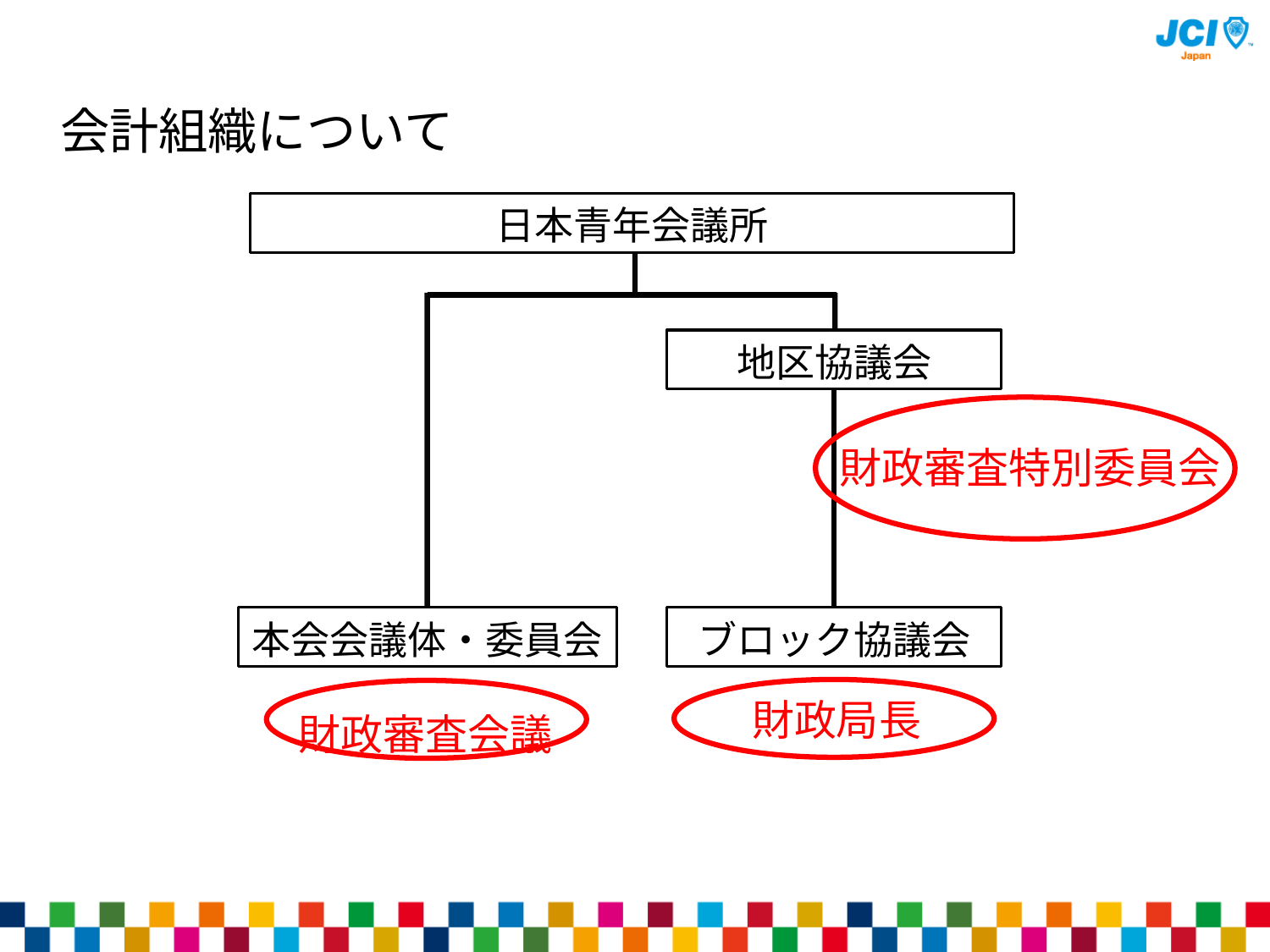

会計組織について
日本青年会議所
地区協議会

財政審査特別委員会
本会会議体・委員会
ブロック協議会
財政審査会議

財政局長